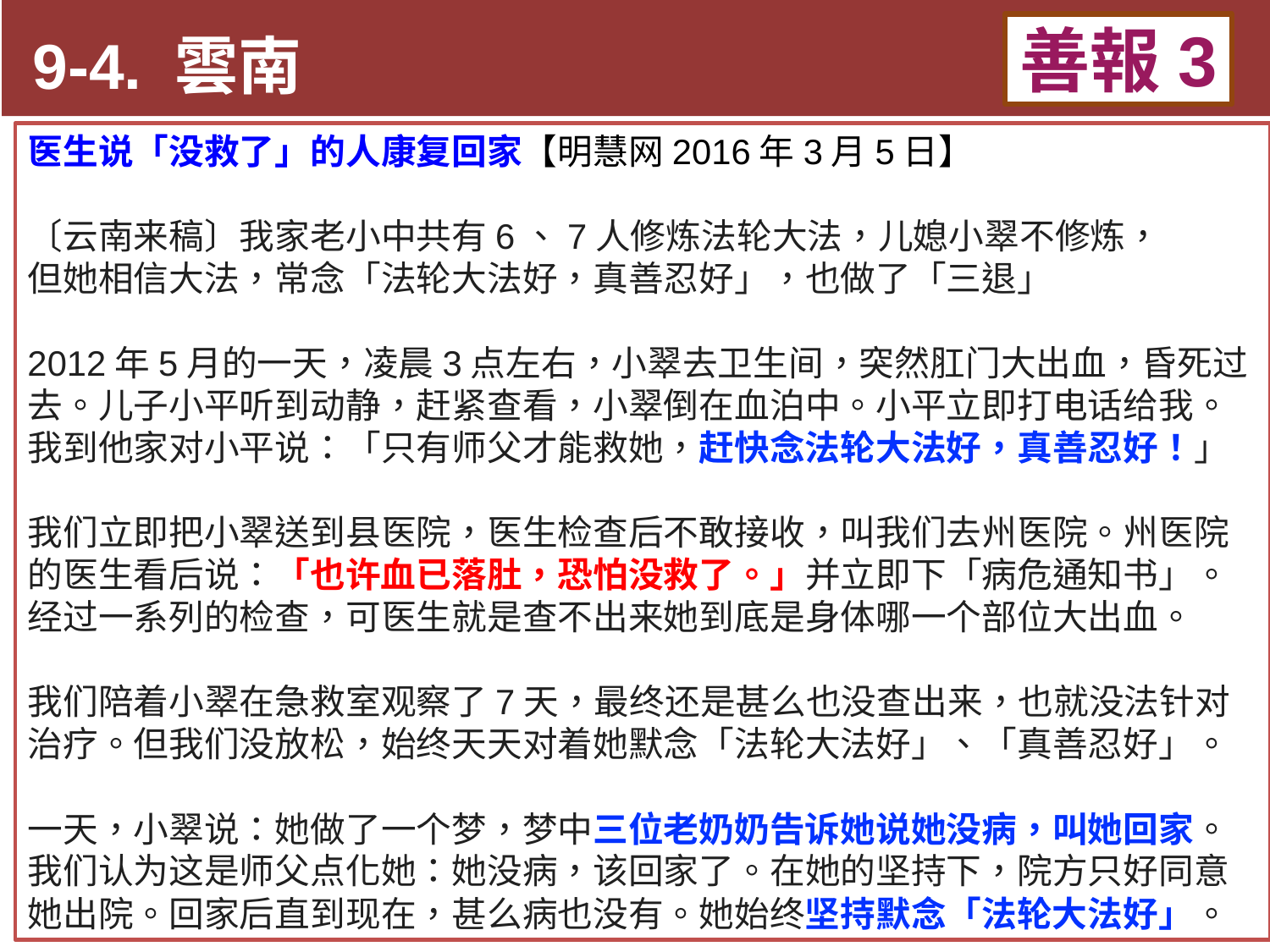

9-4. 雲南
善報3
11-3. XX市官員惡報實例
医生说「没救了」的人康复回家【明慧网2016年3月5日】

〔云南来稿〕我家老小中共有6、7人修炼法轮大法，儿媳小翠不修炼，
但她相信大法，常念「法轮大法好，真善忍好」，也做了「三退」

2012年5月的一天，凌晨3点左右，小翠去卫生间，突然肛门大出血，昏死过去。儿子小平听到动静，赶紧查看，小翠倒在血泊中。小平立即打电话给我。我到他家对小平说：「只有师父才能救她，赶快念法轮大法好，真善忍好！」

我们立即把小翠送到县医院，医生检查后不敢接收，叫我们去州医院。州医院的医生看后说：「也许血已落肚，恐怕没救了。」并立即下「病危通知书」。经过一系列的检查，可医生就是查不出来她到底是身体哪一个部位大出血。

我们陪着小翠在急救室观察了7天，最终还是甚么也没查出来，也就没法针对治疗。但我们没放松，始终天天对着她默念「法轮大法好」、「真善忍好」。

一天，小翠说：她做了一个梦，梦中三位老奶奶告诉她说她没病，叫她回家。我们认为这是师父点化她：她没病，该回家了。在她的坚持下，院方只好同意她出院。回家后直到现在，甚么病也没有。她始终坚持默念「法轮大法好」。